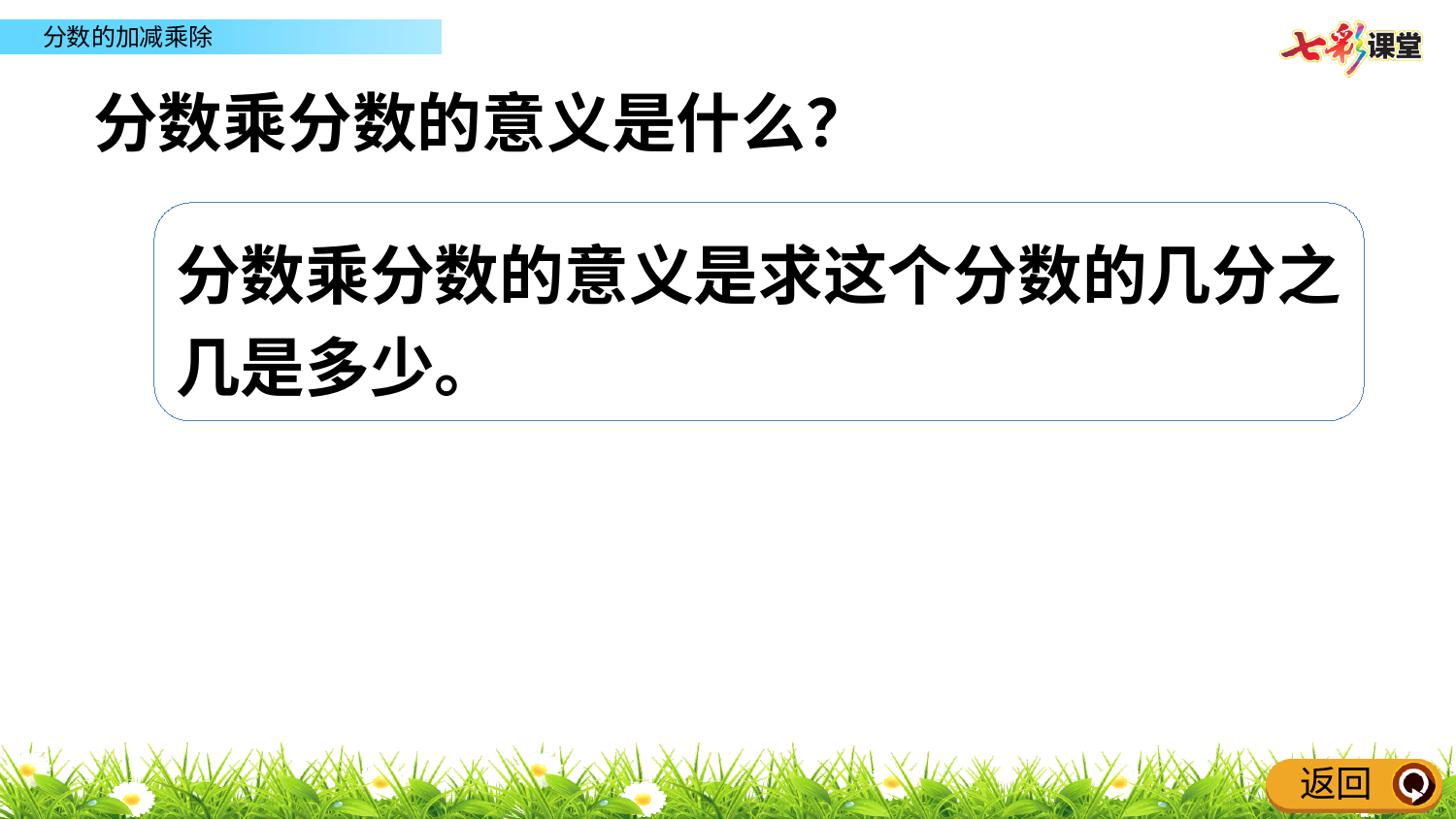

分数乘分数的意义是什么？
分数乘分数的意义是求这个分数的几分之几是多少。